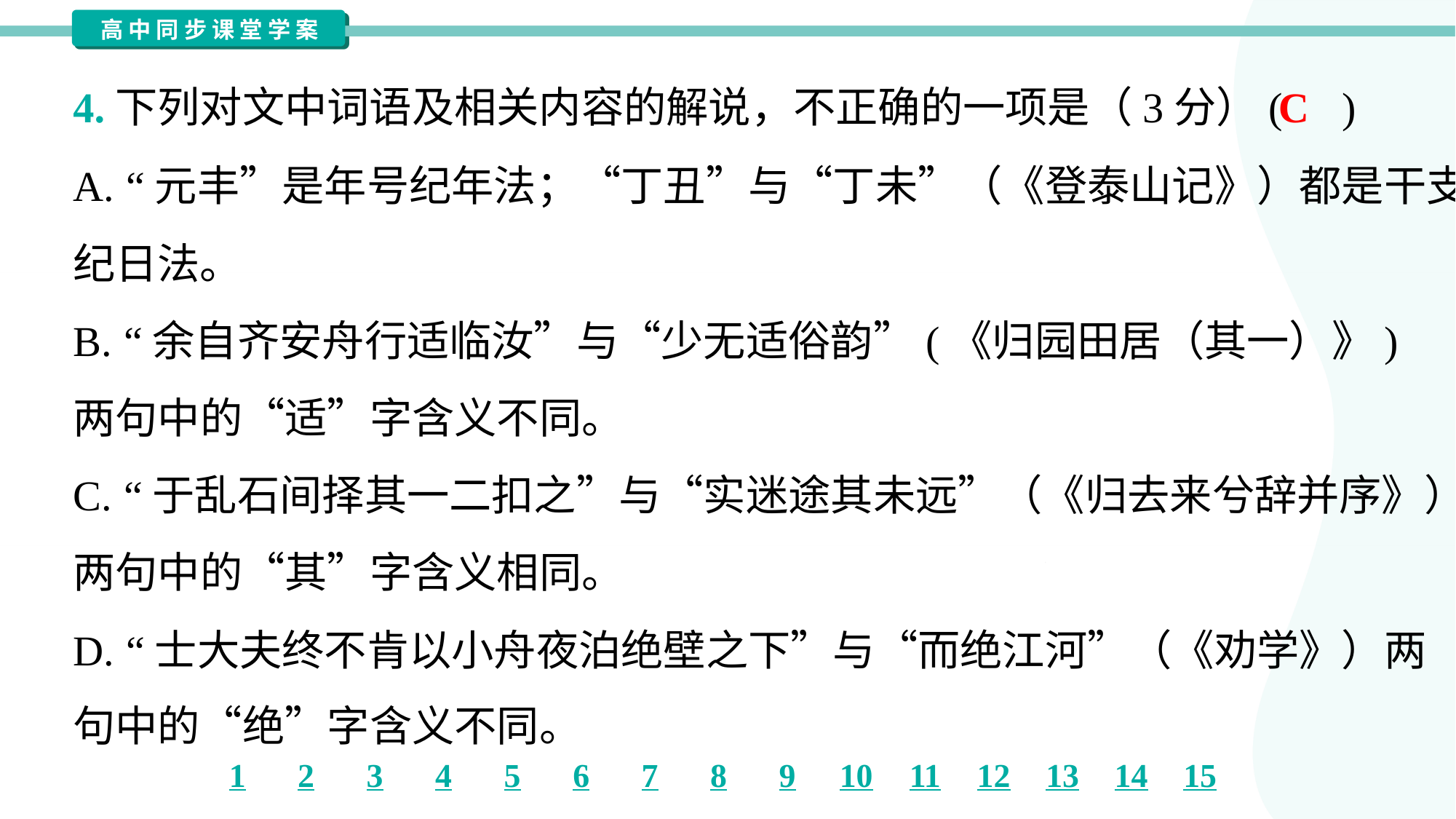

C
4.下列对文中词语及相关内容的解说，不正确的一项是（3分）(     )
A. “元丰”是年号纪年法；“丁丑”与“丁未”（《登泰山记》）都是干支
纪日法。
B. “余自齐安舟行适临汝”与“少无适俗韵”(《归园田居（其一）》)
两句中的“适”字含义不同。
C. “于乱石间择其一二扣之”与“实迷途其未远”（《归去来兮辞并序》）
两句中的“其”字含义相同。
D. “士大夫终不肯以小舟夜泊绝壁之下”与“而绝江河”（《劝学》）两
句中的“绝”字含义不同。